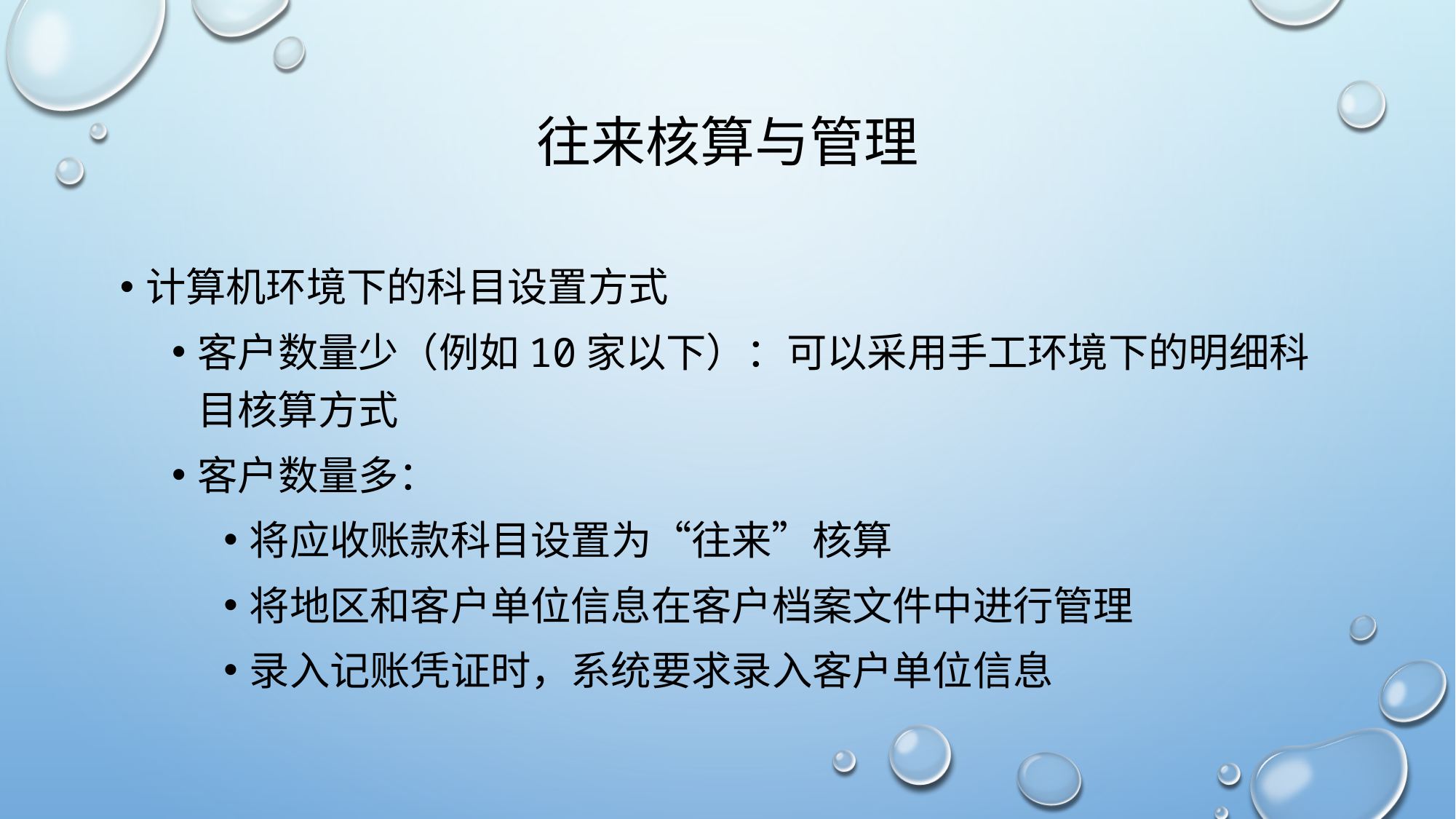

# 往来核算与管理
计算机环境下的科目设置方式
客户数量少（例如10家以下）：可以采用手工环境下的明细科目核算方式
客户数量多：
将应收账款科目设置为“往来”核算
将地区和客户单位信息在客户档案文件中进行管理
录入记账凭证时，系统要求录入客户单位信息